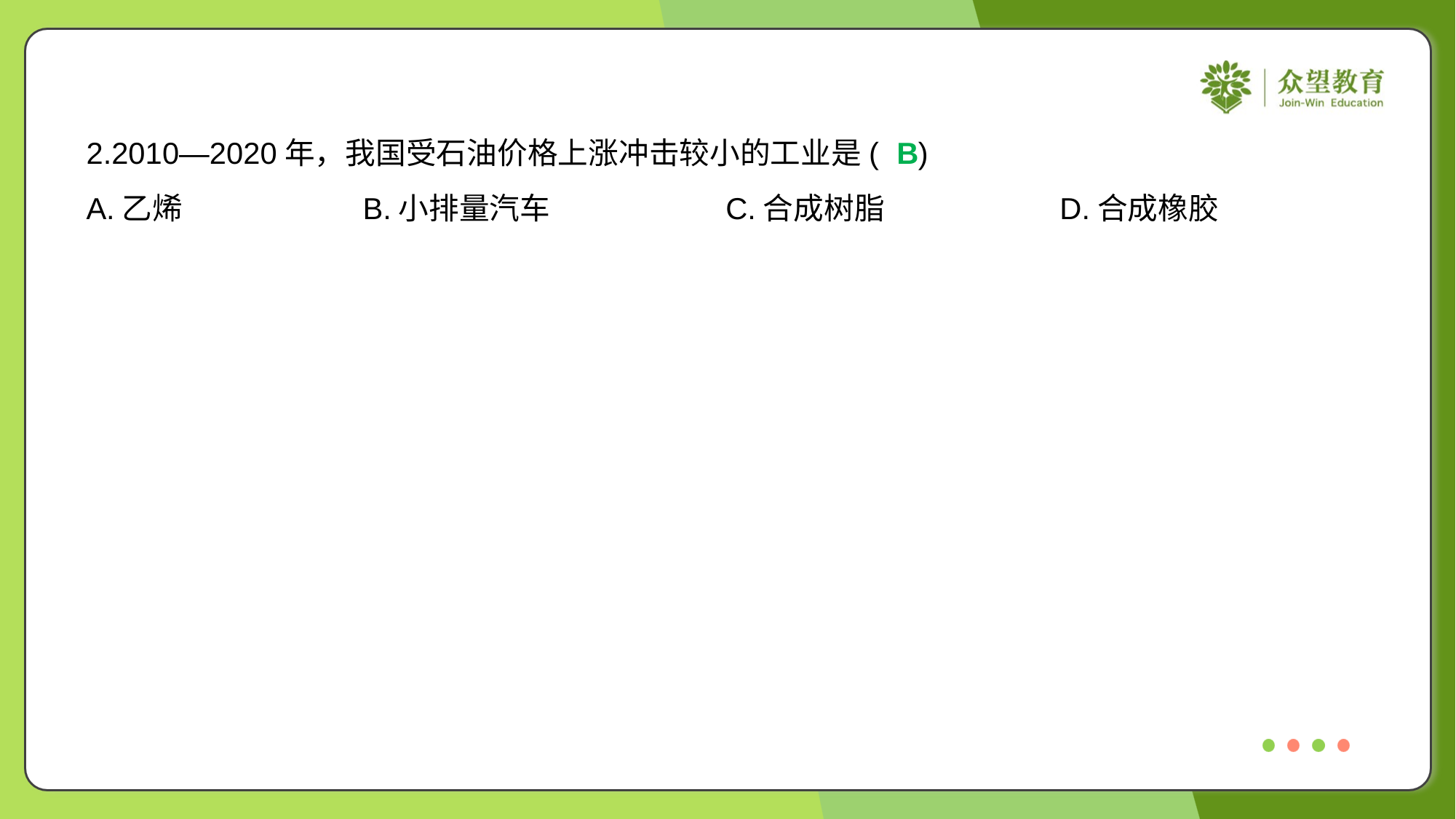

2.2010—2020年，我国受石油价格上涨冲击较小的工业是(     )
B
A.乙烯	B.小排量汽车	C.合成树脂	D.合成橡胶